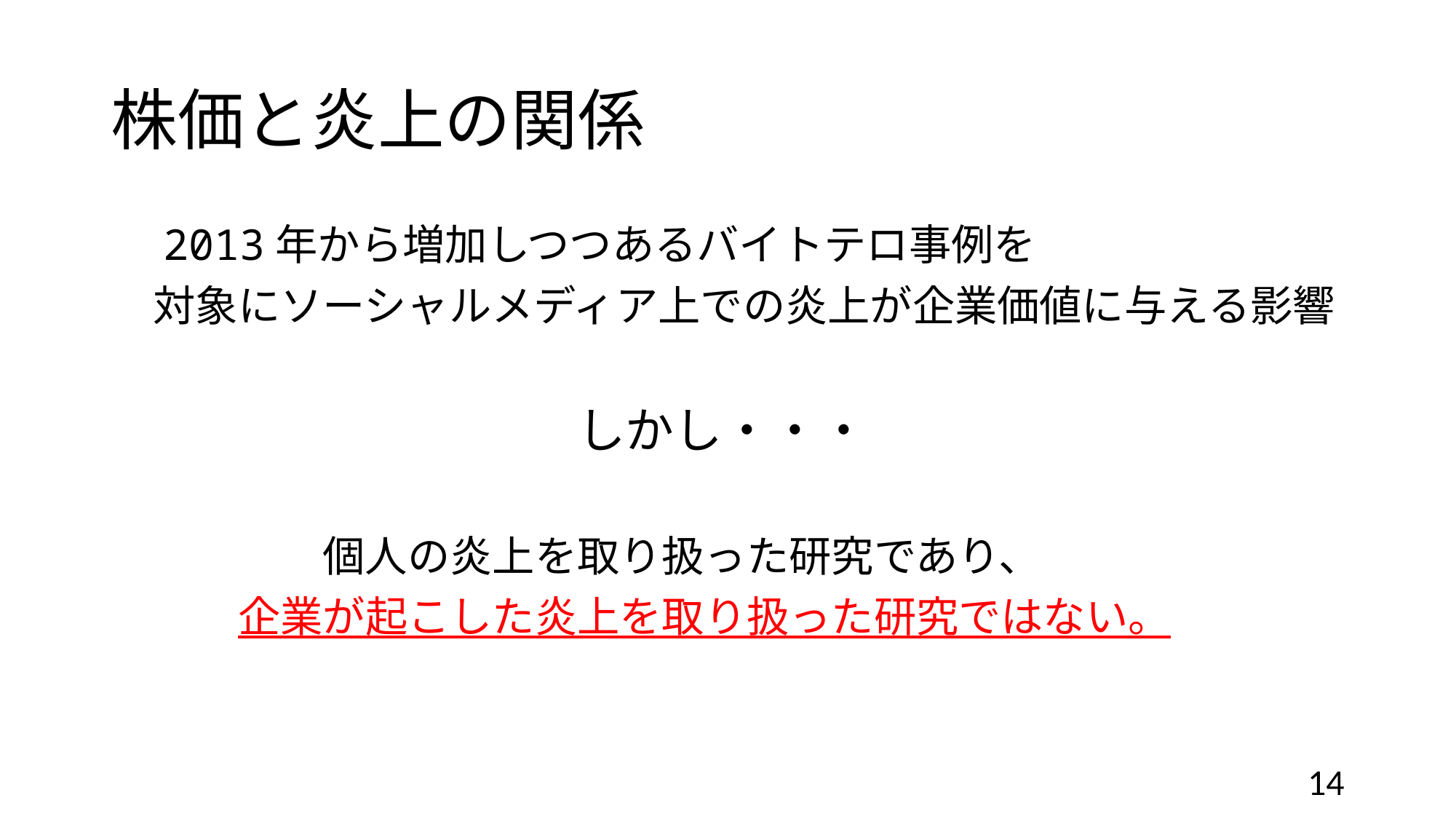

# 株価と炎上の関係
　2013年から増加しつつあるバイトテロ事例を
　対象にソーシャルメディア上での炎上が企業価値に与える影響

　　　　　　　　　　　しかし・・・

　　　　　個人の炎上を取り扱った研究であり、
　　　企業が起こした炎上を取り扱った研究ではない。
14